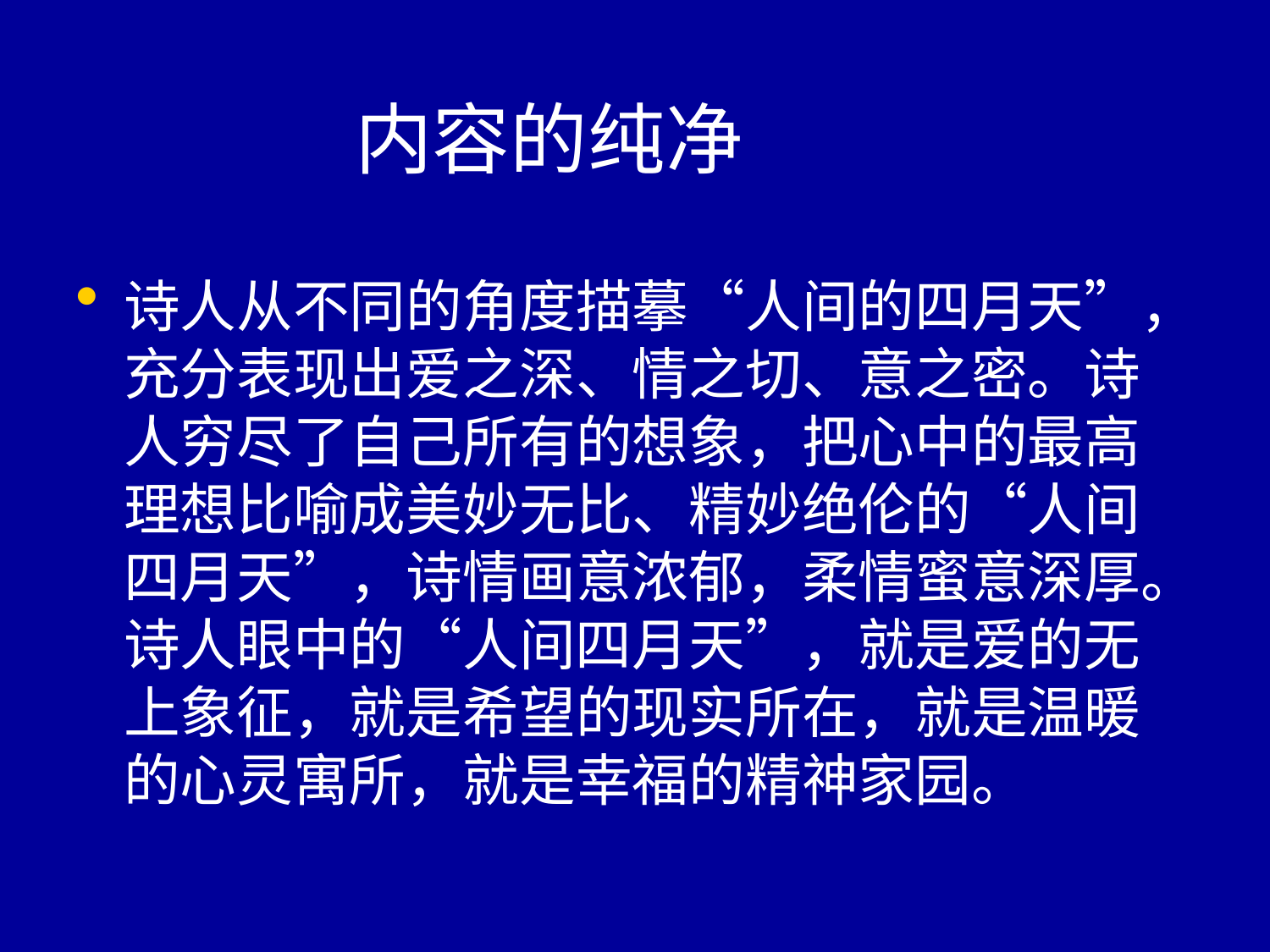

# 内容的纯净
诗人从不同的角度描摹“人间的四月天”，充分表现出爱之深、情之切、意之密。诗人穷尽了自己所有的想象，把心中的最高理想比喻成美妙无比、精妙绝伦的“人间四月天”，诗情画意浓郁，柔情蜜意深厚。诗人眼中的“人间四月天”，就是爱的无上象征，就是希望的现实所在，就是温暖的心灵寓所，就是幸福的精神家园。